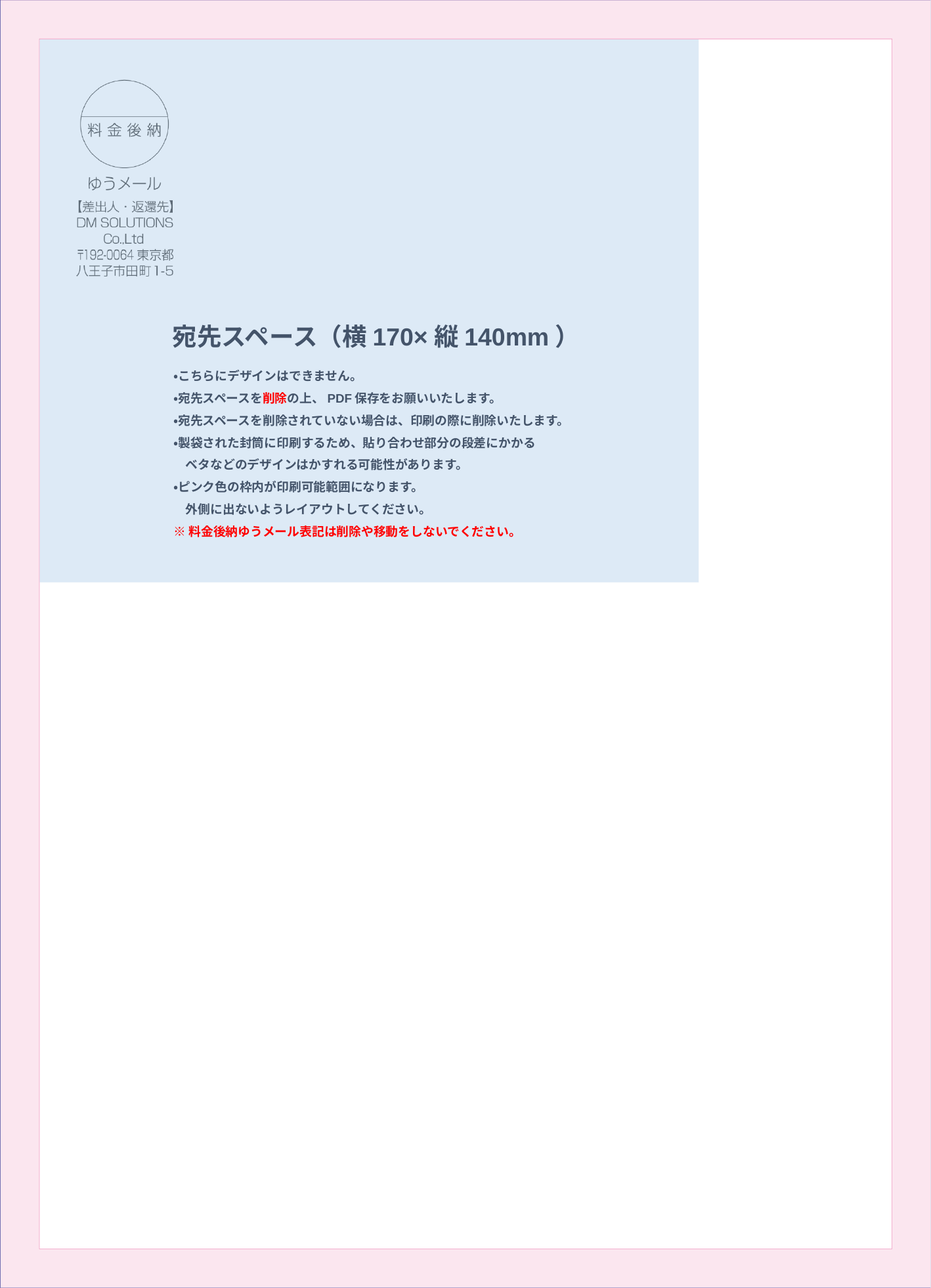

宛先スペース（横170×縦140mm）
・こちらにデザインはできません。
・宛先スペースを削除の上、PDF保存をお願いいたします。
・宛先スペースを削除されていない場合は、印刷の際に削除いたします。
・製袋された封筒に印刷するため、貼り合わせ部分の段差にかかる
　ベタなどのデザインはかすれる可能性があります。
・ピンク色の枠内が印刷可能範囲になります。
　外側に出ないようレイアウトしてください。
※料金後納ゆうメール表記は削除や移動をしないでください。